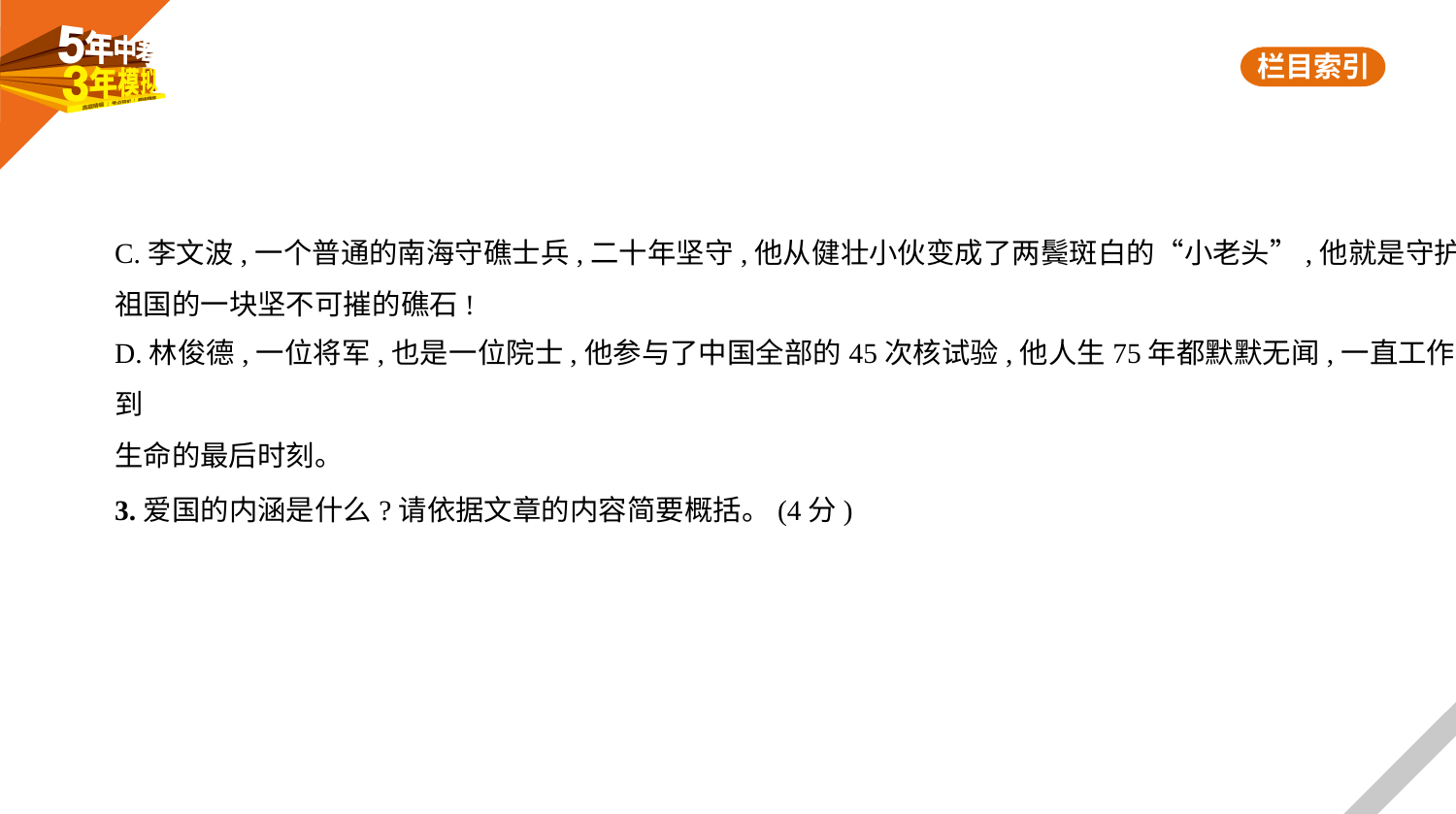

C.李文波,一个普通的南海守礁士兵,二十年坚守,他从健壮小伙变成了两鬓斑白的“小老头”,他就是守护
祖国的一块坚不可摧的礁石!
D.林俊德,一位将军,也是一位院士,他参与了中国全部的45次核试验,他人生75年都默默无闻,一直工作到
生命的最后时刻。
3.爱国的内涵是什么?请依据文章的内容简要概括。(4分)